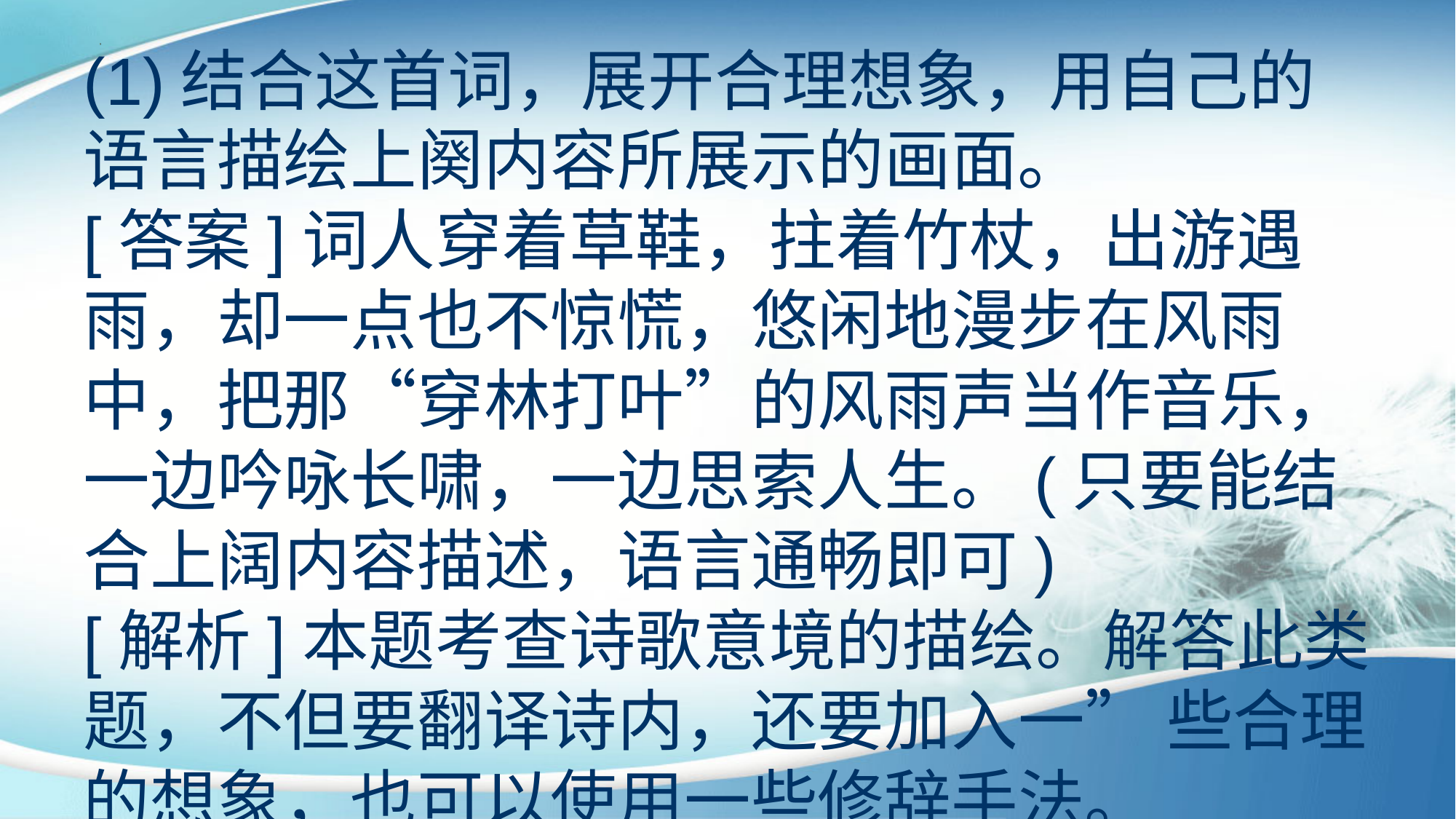

(1)结合这首词，展开合理想象，用自己的语言描绘上阕内容所展示的画面。
[答案]词人穿着草鞋，拄着竹杖，出游遇雨，却一点也不惊慌，悠闲地漫步在风雨中，把那“穿林打叶”的风雨声当作音乐，一边吟咏长啸，一边思索人生。(只要能结合上阔内容描述，语言通畅即可)
[解析]本题考查诗歌意境的描绘。解答此类题，不但要翻译诗内，还要加入一” 些合理的想象，也可以使用一些修辞手法。